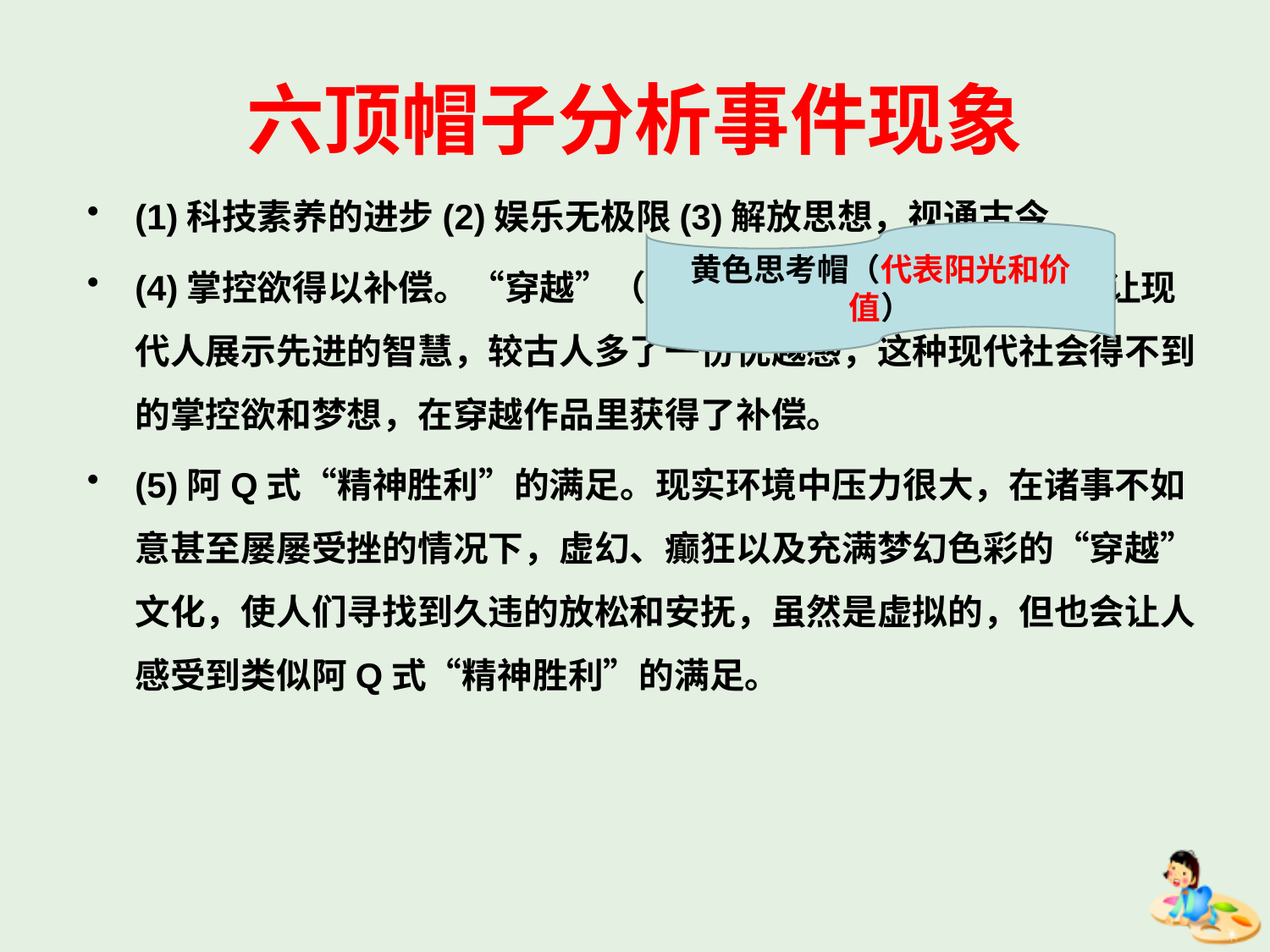

# 六顶帽子分析事件现象

(1)科技素养的进步(2)娱乐无极限(3)解放思想，视通古今
(4)掌控欲得以补偿。“穿越”（尤其是“穿越”回古代），能让现代人展示先进的智慧，较古人多了一份优越感，这种现代社会得不到的掌控欲和梦想，在穿越作品里获得了补偿。
(5)阿Q式“精神胜利”的满足。现实环境中压力很大，在诸事不如意甚至屡屡受挫的情况下，虚幻、癫狂以及充满梦幻色彩的“穿越”文化，使人们寻找到久违的放松和安抚，虽然是虚拟的，但也会让人感受到类似阿Q式“精神胜利”的满足。

黄色思考帽（代表阳光和价值）